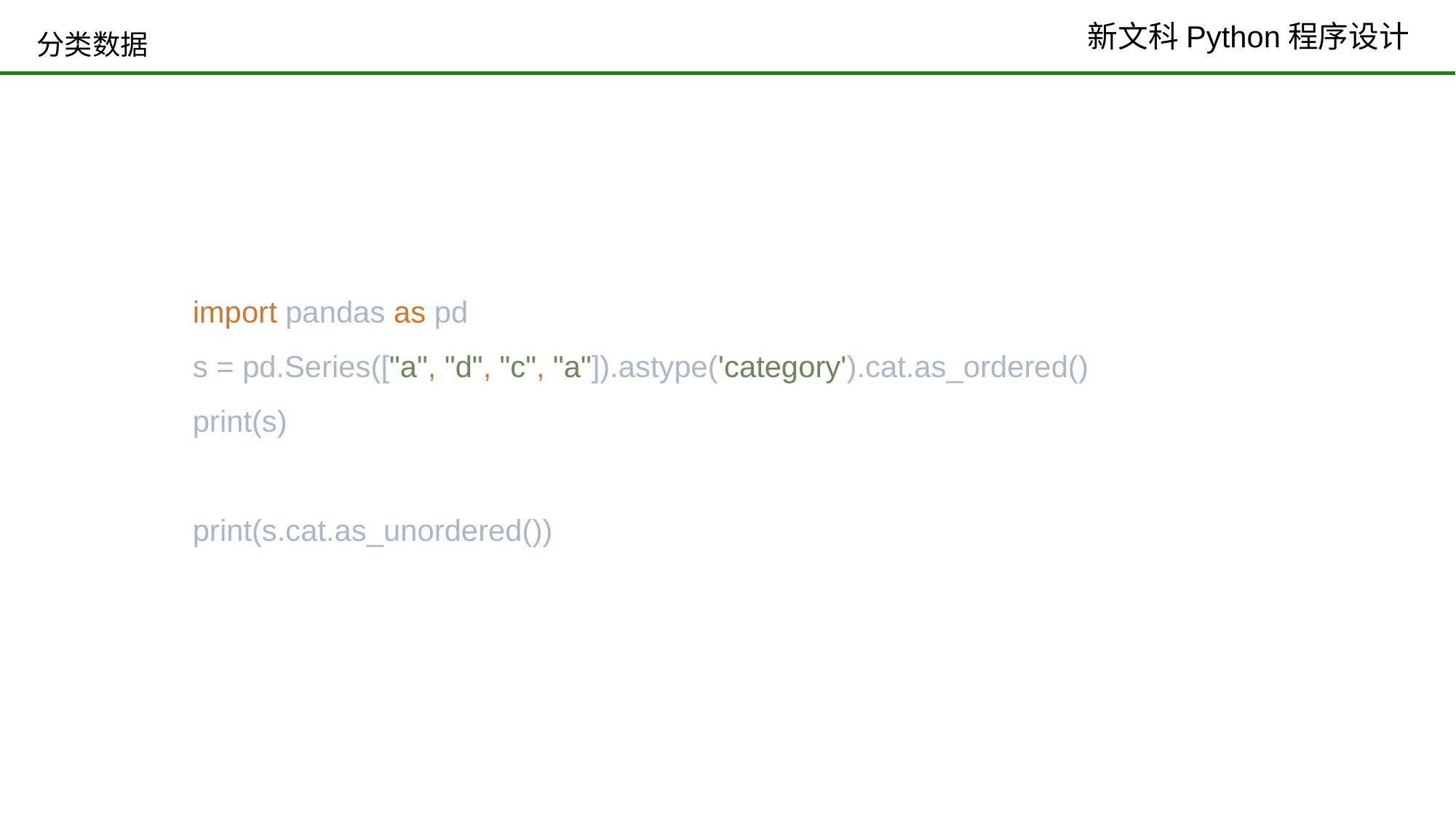

# 分类数据
import pandas as pd
s = pd.Series(["a", "d", "c", "a"]).astype('category').cat.as_ordered()
print(s)
print(s.cat.as_unordered())